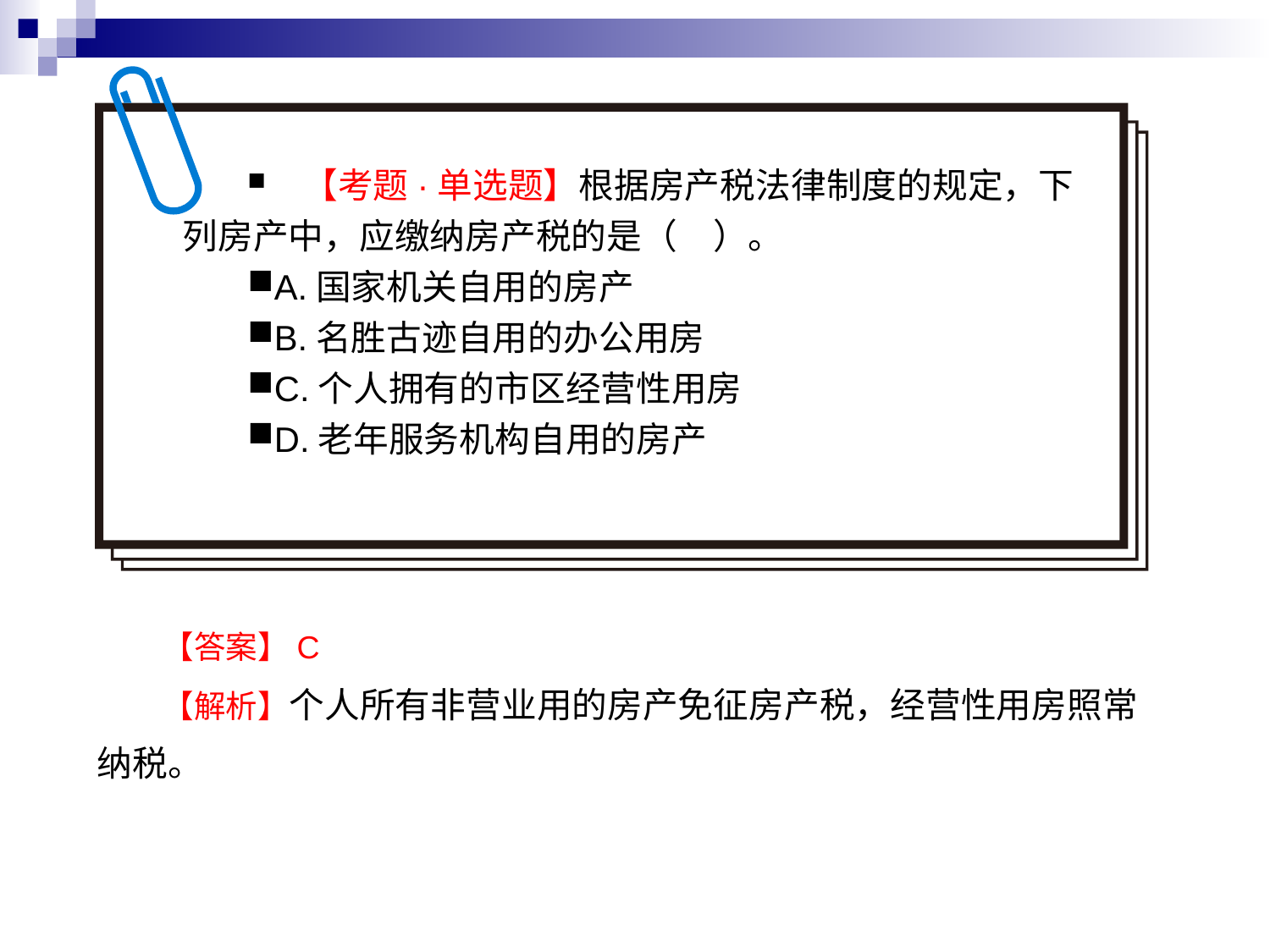

【考题·单选题】根据房产税法律制度的规定，下列房产中，应缴纳房产税的是（　）。
A.国家机关自用的房产
B.名胜古迹自用的办公用房
C.个人拥有的市区经营性用房
D.老年服务机构自用的房产
【答案】C
【解析】个人所有非营业用的房产免征房产税，经营性用房照常纳税。